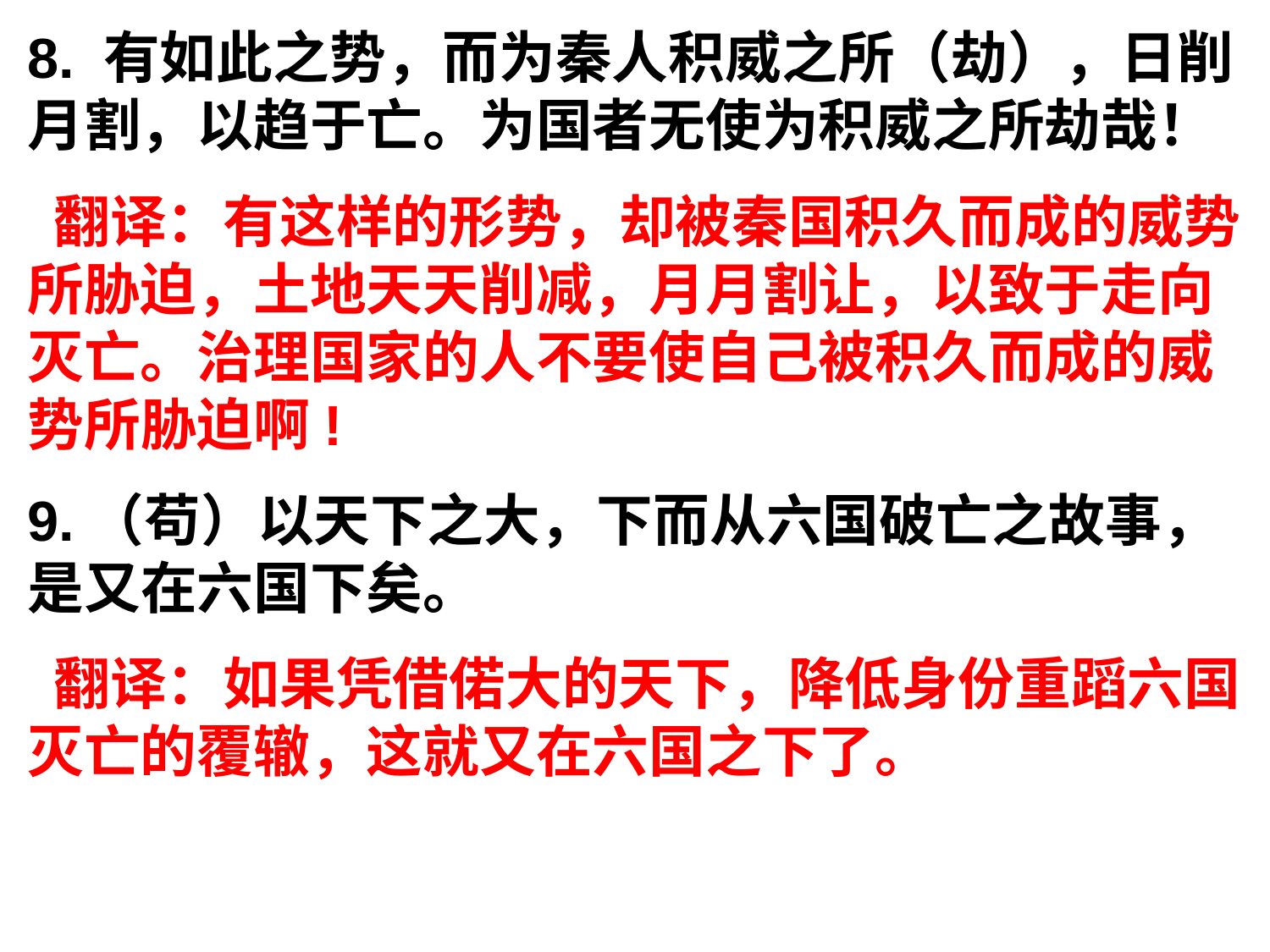

8. 有如此之势，而为秦人积威之所（劫），日削月割，以趋于亡。为国者无使为积威之所劫哉！
 翻译：有这样的形势，却被秦国积久而成的威势所胁迫，土地天天削减，月月割让，以致于走向灭亡。治理国家的人不要使自己被积久而成的威势所胁迫啊!
9.（苟）以天下之大，下而从六国破亡之故事，是又在六国下矣。
 翻译：如果凭借偌大的天下，降低身份重蹈六国灭亡的覆辙，这就又在六国之下了。